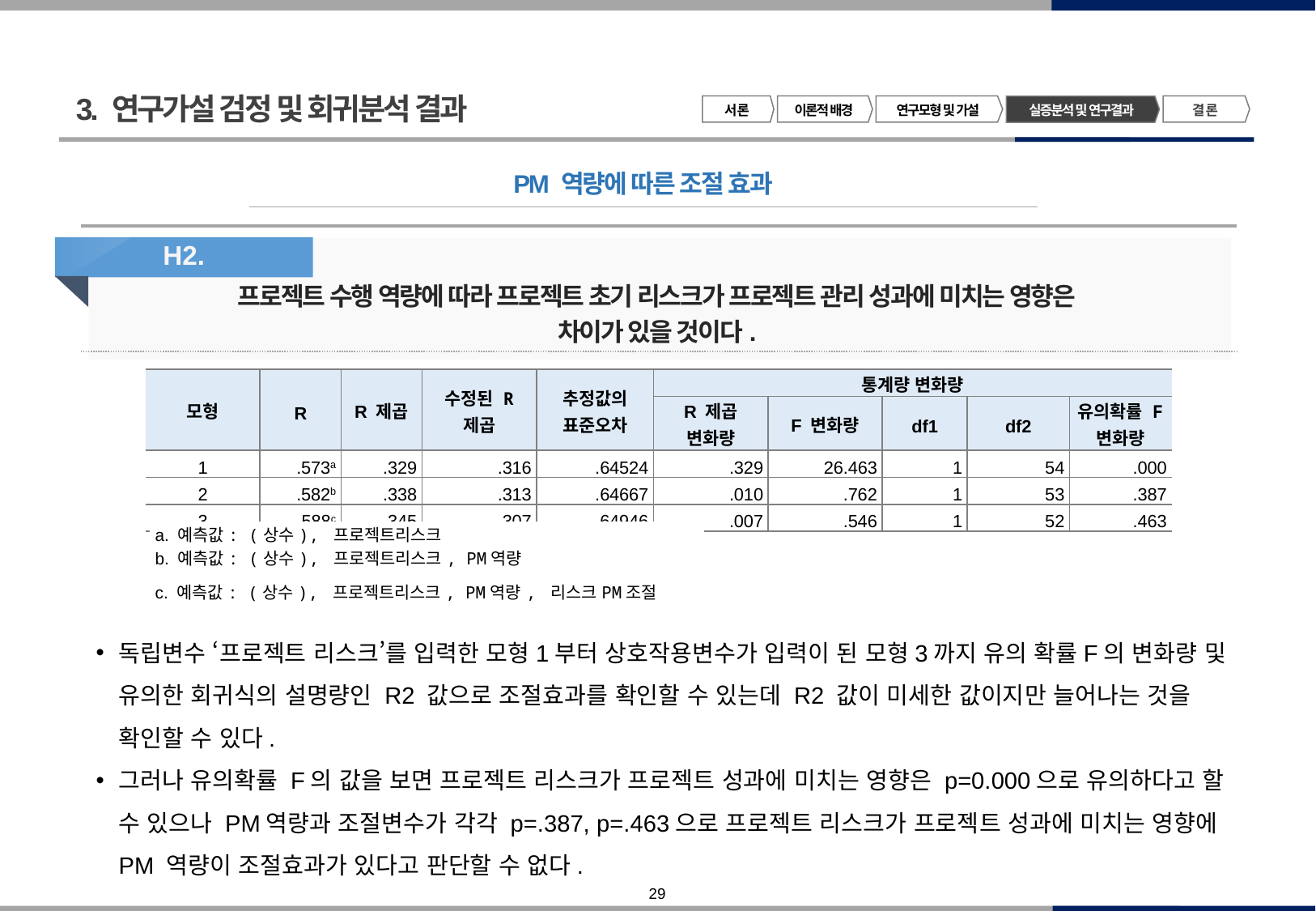

3. 연구가설 검정 및 회귀분석 결과
서  론
이론적 배경
연구모형 및 가설
결 론
실증분석 및 연구결과
PM 역량에 따른 조절 효과

H2.

프로젝트 수행 역량에 따라 프로젝트 초기 리스크가 프로젝트 관리 성과에 미치는 영향은
차이가 있을 것이다.

| 모형 | R | R 제곱 | 수정된 R 제곱 | 추정값의 표준오차 | 통계량 변화량 |  |  |  |  |
| --- | --- | --- | --- | --- | --- | --- | --- | --- | --- |
|  |  |  |  |  | R 제곱 변화량 | F 변화량 | df1 | df2 | 유의확률 F 변화량 |
| 1 | .573a | .329 | .316 | .64524 | .329 | 26.463 | 1 | 54 | .000 |
| 2 | .582b | .338 | .313 | .64667 | .010 | .762 | 1 | 53 | .387 |
| 3 | .588c | .345 | .307 | .64946 | .007 | .546 | 1 | 52 | .463 |
| a. 예측값: (상수), 프로젝트리스크 |
| --- |
| b. 예측값: (상수), 프로젝트리스크, PM역량 |
| c. 예측값: (상수), 프로젝트리스크, PM역량, 리스크PM조절 |
독립변수 ‘프로젝트 리스크’를 입력한 모형1부터 상호작용변수가 입력이 된 모형3까지 유의 확률F의 변화량 및 유의한 회귀식의 설명량인 R2 값으로 조절효과를 확인할 수 있는데 R2 값이 미세한 값이지만 늘어나는 것을 확인할 수 있다.
그러나 유의확률 F의 값을 보면 프로젝트 리스크가 프로젝트 성과에 미치는 영향은 p=0.000으로 유의하다고 할 수 있으나 PM역량과 조절변수가 각각 p=.387, p=.463으로 프로젝트 리스크가 프로젝트 성과에 미치는 영향에 PM 역량이 조절효과가 있다고 판단할 수 없다.